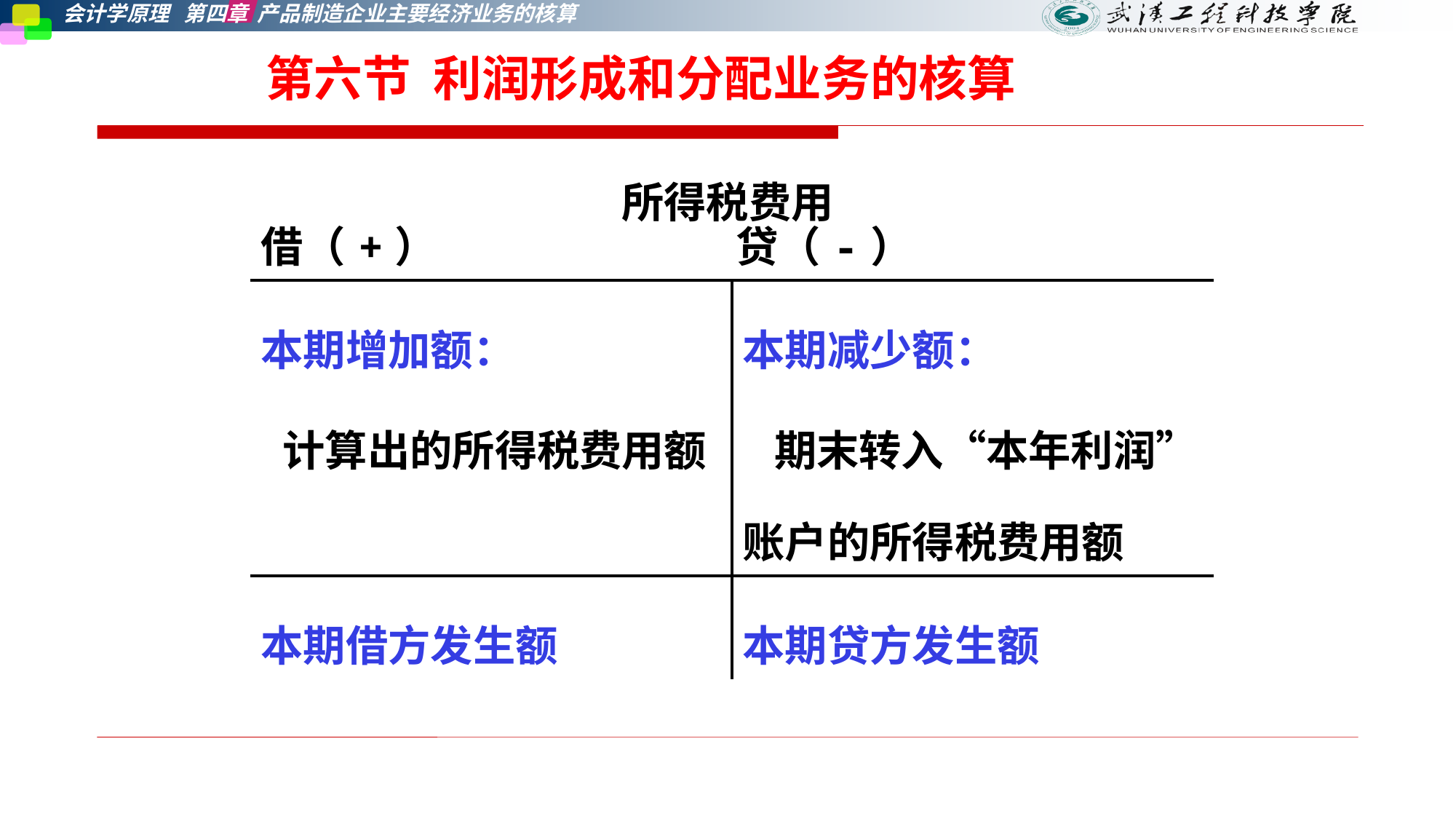

# 第六节  利润形成和分配业务的核算
所得税费用
| 借（+） 贷（-） |  |
| --- | --- |
| 本期增加额： 计算出的所得税费用额 | 本期减少额： 期末转入“本年利润”账户的所得税费用额 |
| 本期借方发生额 | 本期贷方发生额 |